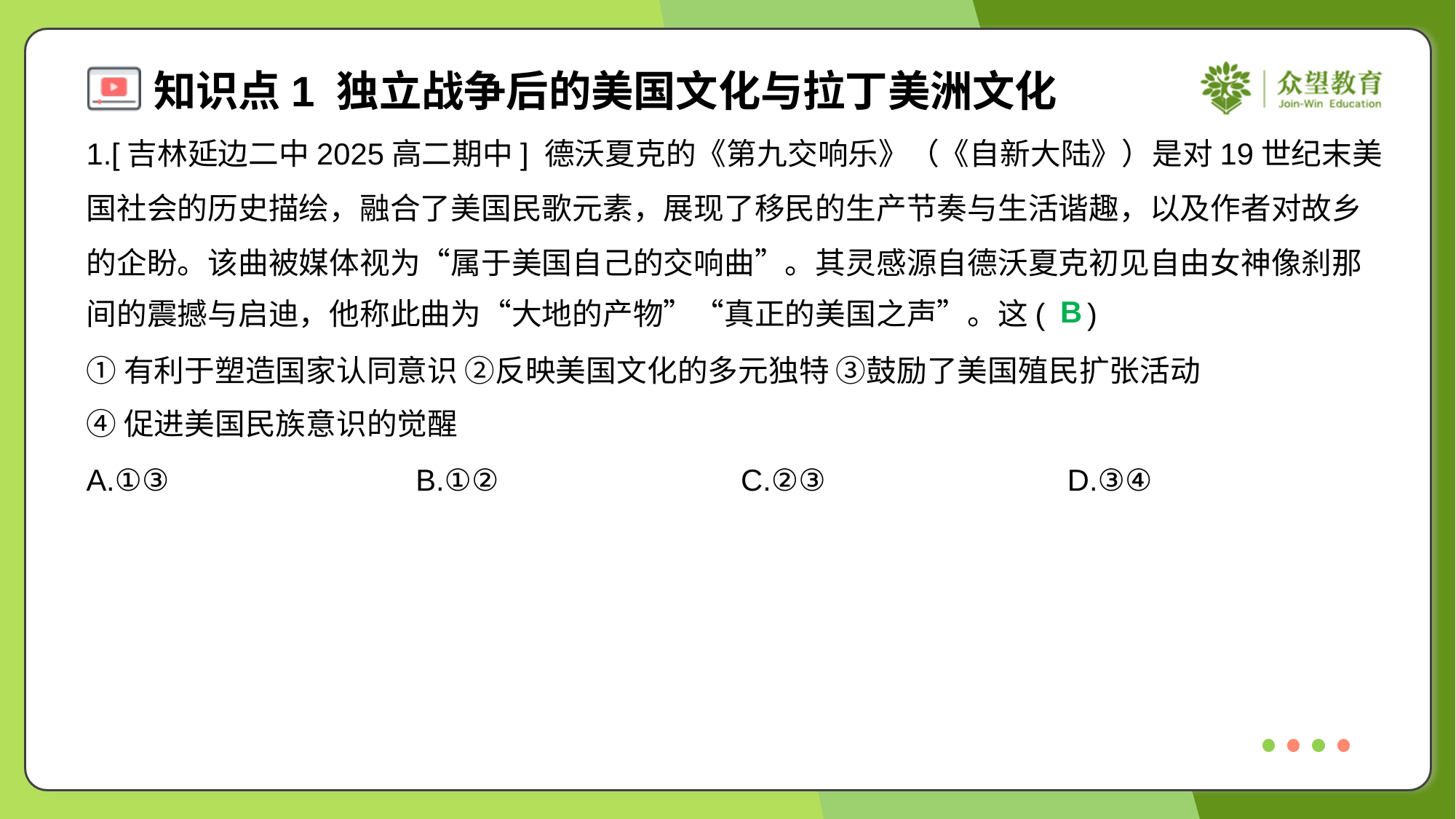

1.[吉林延边二中2025高二期中] 德沃夏克的《第九交响乐》（《自新大陆》）是对19世纪末美
国社会的历史描绘，融合了美国民歌元素，展现了移民的生产节奏与生活谐趣，以及作者对故乡
的企盼。该曲被媒体视为“属于美国自己的交响曲”。其灵感源自德沃夏克初见自由女神像刹那
间的震撼与启迪，他称此曲为“大地的产物”“真正的美国之声”。这(     )
B
①有利于塑造国家认同意识 ②反映美国文化的多元独特 ③鼓励了美国殖民扩张活动
④促进美国民族意识的觉醒
A.①③	B.①②	C.②③	D.③④